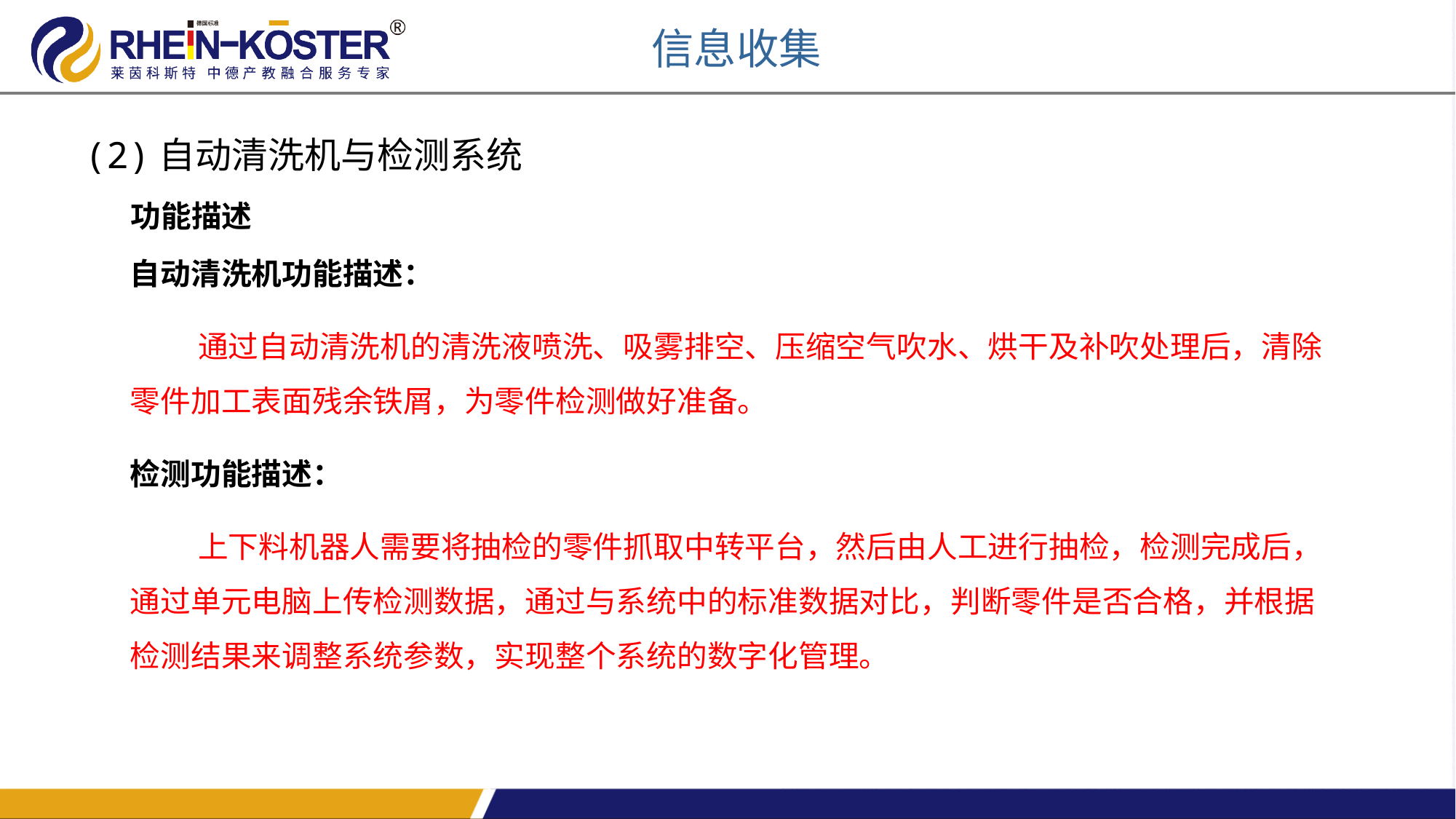

信息收集
(2)自动清洗机与检测系统
功能描述
自动清洗机功能描述：
         通过自动清洗机的清洗液喷洗、吸雾排空、压缩空气吹水、烘干及补吹处理后，清除零件加工表面残余铁屑，为零件检测做好准备。
检测功能描述：
         上下料机器人需要将抽检的零件抓取中转平台，然后由人工进行抽检，检测完成后，通过单元电脑上传检测数据，通过与系统中的标准数据对比，判断零件是否合格，并根据检测结果来调整系统参数，实现整个系统的数字化管理。